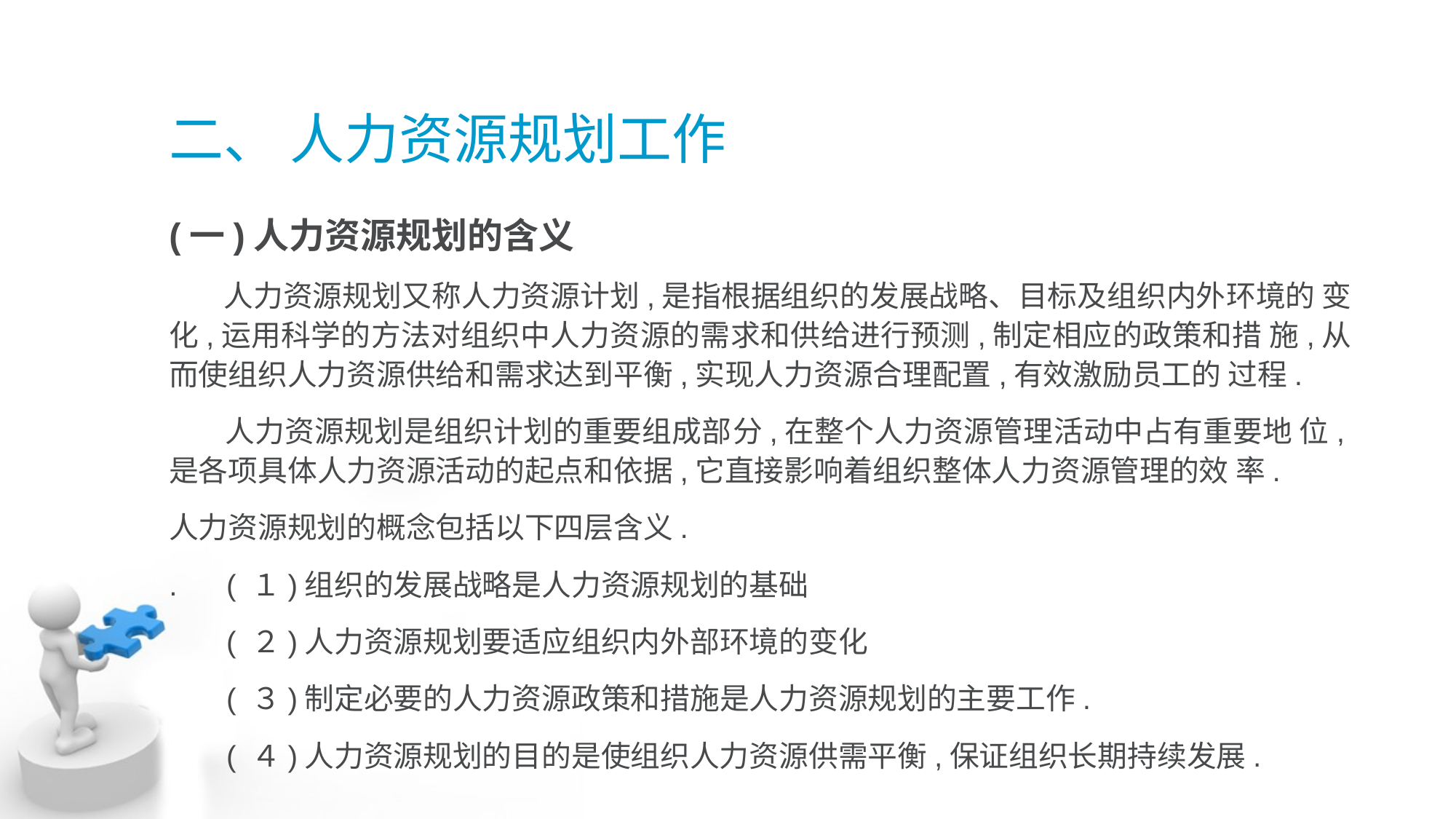

# 二、 人力资源规划工作
(一)人力资源规划的含义
       人力资源规划又称人力资源计划,是指根据组织的发展战略、目标及组织内外环境的 变化,运用科学的方法对组织中人力资源的需求和供给进行预测,制定相应的政策和措 施,从而使组织人力资源供给和需求达到平衡,实现人力资源合理配置,有效激励员工的 过程.
       人力资源规划是组织计划的重要组成部分,在整个人力资源管理活动中占有重要地 位,是各项具体人力资源活动的起点和依据,它直接影响着组织整体人力资源管理的效 率.
人力资源规划的概念包括以下四层含义.
.      ( １)组织的发展战略是人力资源规划的基础
       ( ２)人力资源规划要适应组织内外部环境的变化
       ( ３)制定必要的人力资源政策和措施是人力资源规划的主要工作.
       ( ４)人力资源规划的目的是使组织人力资源供需平衡,保证组织长期持续发展.